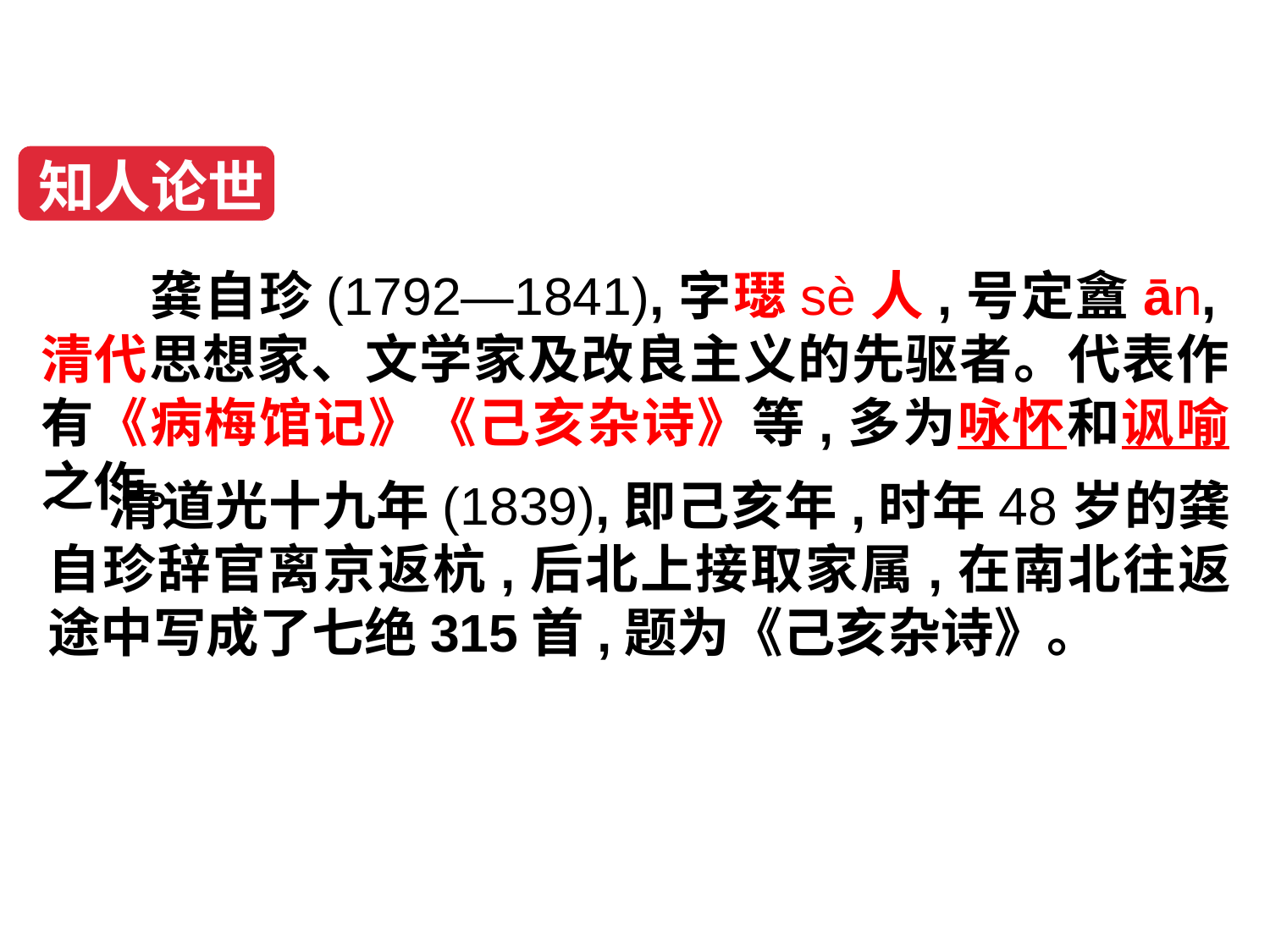

知人论世
        龚自珍(1792—1841),字璱sè人,号定盦ān,清代思想家、文学家及改良主义的先驱者。代表作有《病梅馆记》《己亥杂诗》等,多为咏怀和讽喻之作。
    清道光十九年(1839),即己亥年,时年48岁的龚自珍辞官离京返杭,后北上接取家属,在南北往返途中写成了七绝315首,题为《己亥杂诗》。